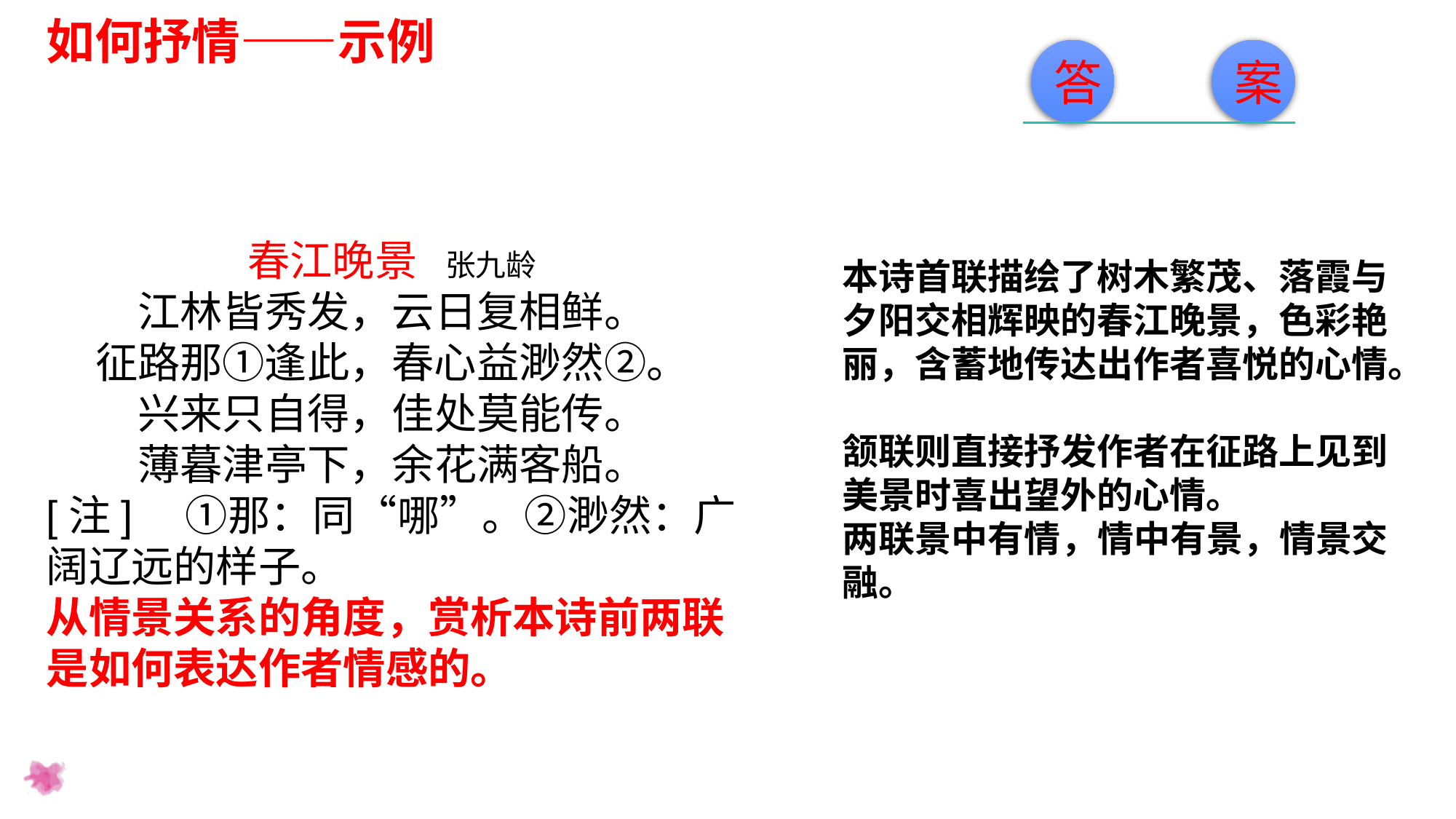

如何抒情——示例
答
案
春江晚景   张九龄
江林皆秀发，云日复相鲜。
征路那①逢此，春心益渺然②。
兴来只自得，佳处莫能传。
薄暮津亭下，余花满客船。
[注]　①那：同“哪”。②渺然：广阔辽远的样子。
从情景关系的角度，赏析本诗前两联是如何表达作者情感的。
本诗首联描绘了树木繁茂、落霞与夕阳交相辉映的春江晚景，色彩艳丽，含蓄地传达出作者喜悦的心情。
颔联则直接抒发作者在征路上见到美景时喜出望外的心情。
两联景中有情，情中有景，情景交融。